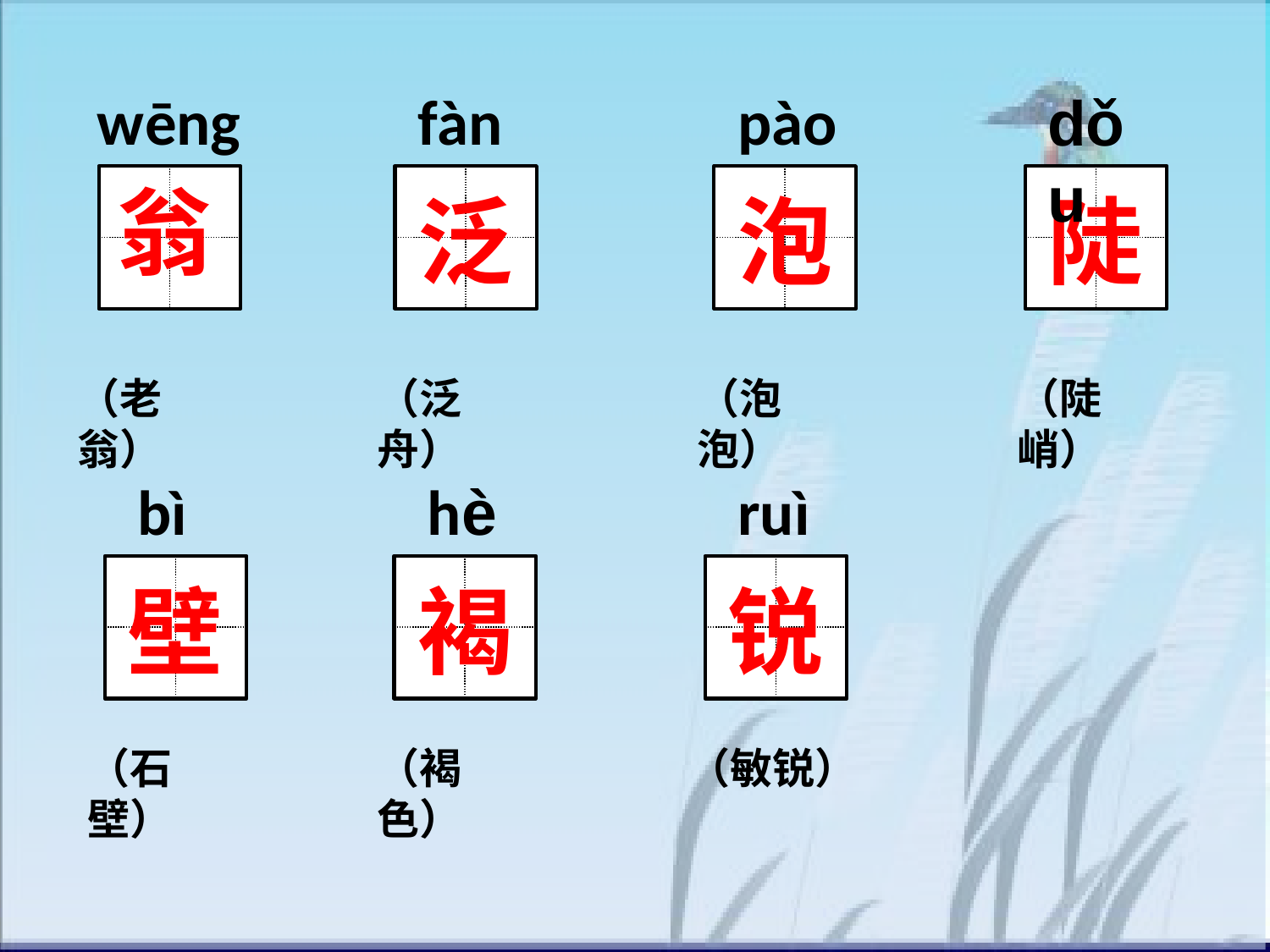

wēng
fàn
pào
dǒu

翁

泛
泡
陡
（老翁）
（泛舟）
（泡泡）
（陡峭）
bì
hè
ruì

壁
褐
锐
（石壁）
（褐色）
（敏锐）